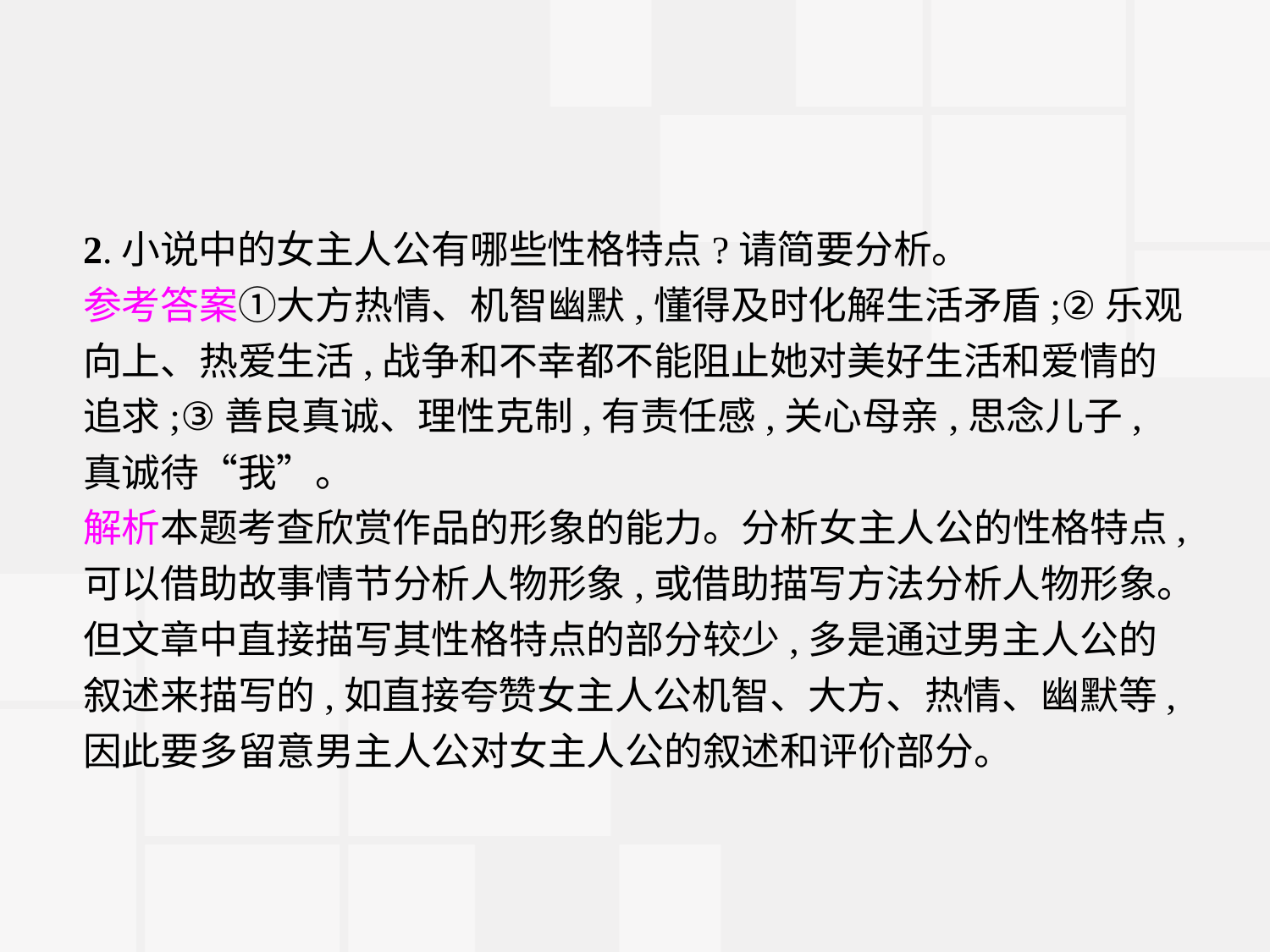

2.小说中的女主人公有哪些性格特点?请简要分析。
参考答案①大方热情、机智幽默,懂得及时化解生活矛盾;②乐观向上、热爱生活,战争和不幸都不能阻止她对美好生活和爱情的追求;③善良真诚、理性克制,有责任感,关心母亲,思念儿子,真诚待“我”。
解析本题考查欣赏作品的形象的能力。分析女主人公的性格特点,可以借助故事情节分析人物形象,或借助描写方法分析人物形象。但文章中直接描写其性格特点的部分较少,多是通过男主人公的叙述来描写的,如直接夸赞女主人公机智、大方、热情、幽默等,因此要多留意男主人公对女主人公的叙述和评价部分。